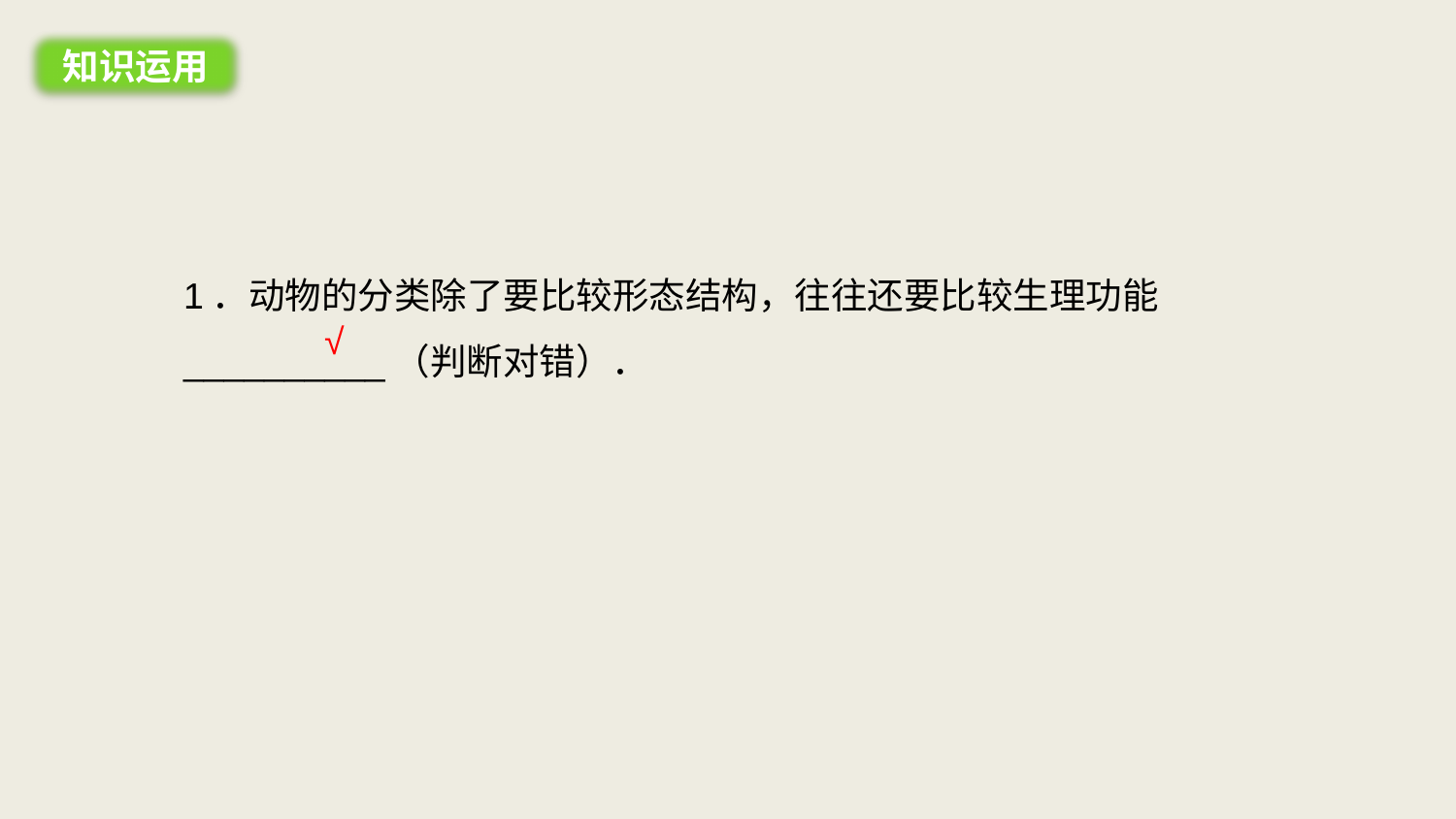

知识运用
1．动物的分类除了要比较形态结构，往往还要比较生理功能__________（判断对错）．
√